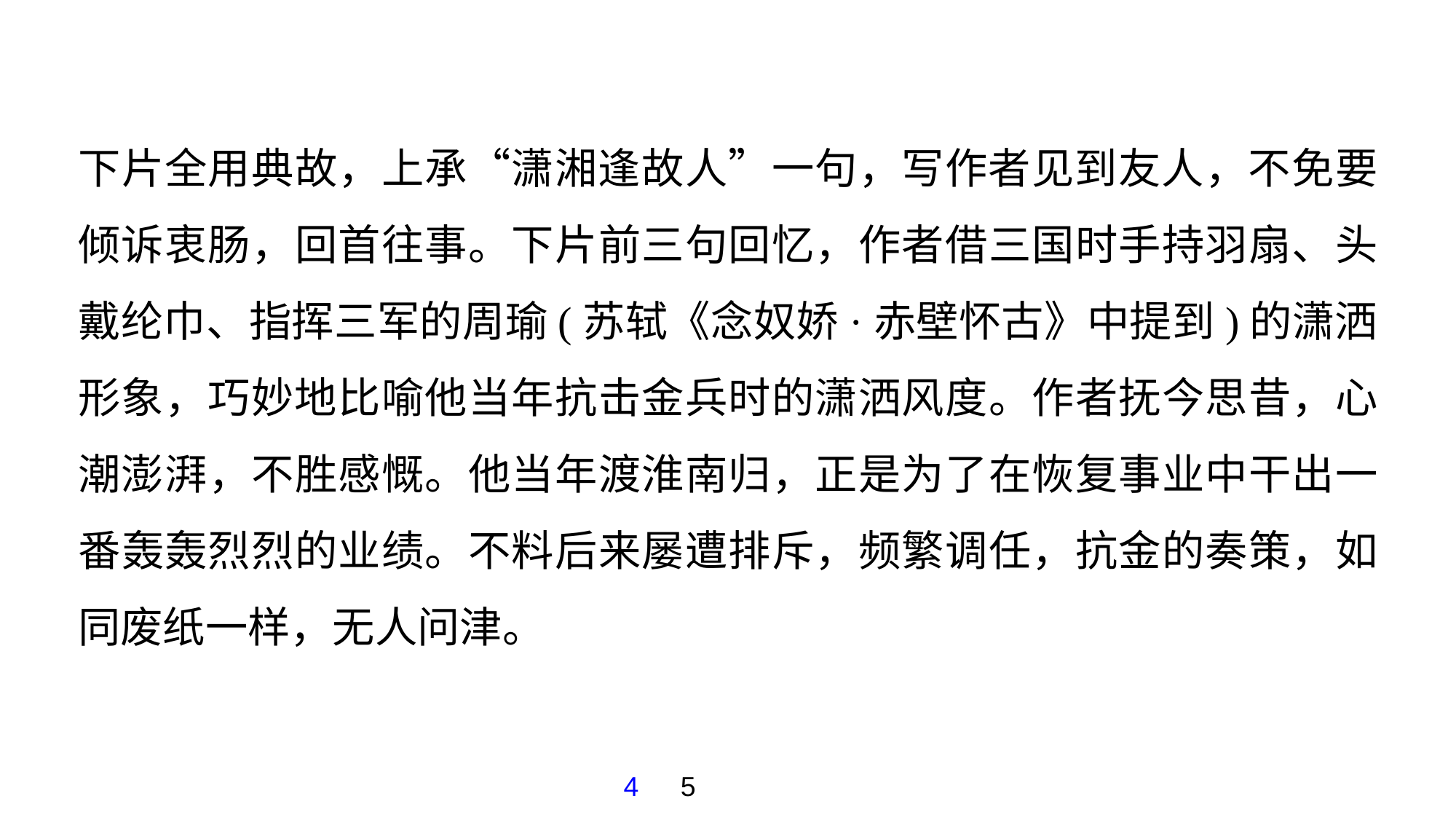

下片全用典故，上承“潇湘逢故人”一句，写作者见到友人，不免要倾诉衷肠，回首往事。下片前三句回忆，作者借三国时手持羽扇、头戴纶巾、指挥三军的周瑜(苏轼《念奴娇·赤壁怀古》中提到)的潇洒形象，巧妙地比喻他当年抗击金兵时的潇洒风度。作者抚今思昔，心潮澎湃，不胜感慨。他当年渡淮南归，正是为了在恢复事业中干出一番轰轰烈烈的业绩。不料后来屡遭排斥，频繁调任，抗金的奏策，如同废纸一样，无人问津。
4
5